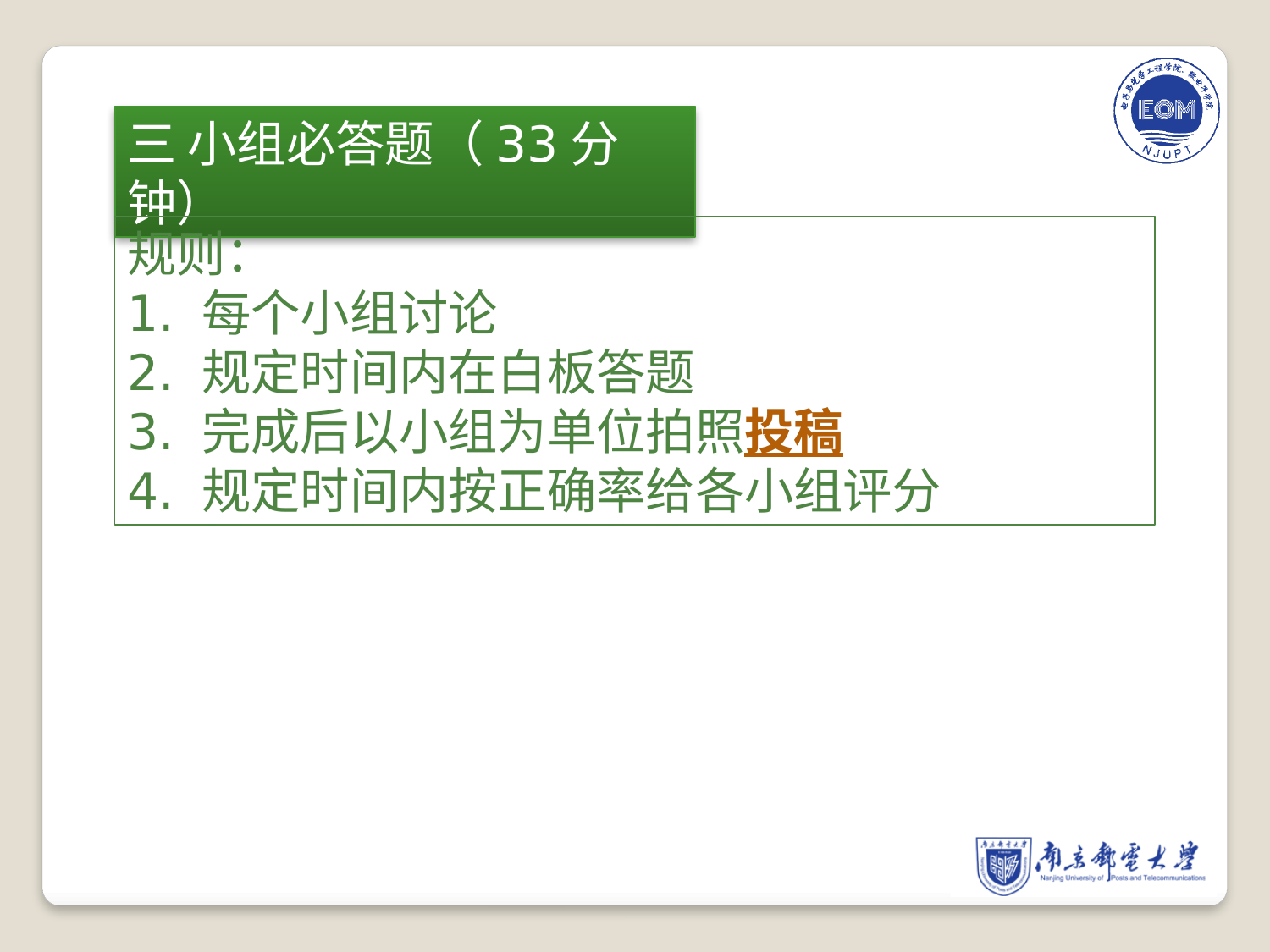

三 小组必答题（33分钟）
规则：
1. 每个小组讨论
2. 规定时间内在白板答题
3. 完成后以小组为单位拍照投稿
4. 规定时间内按正确率给各小组评分